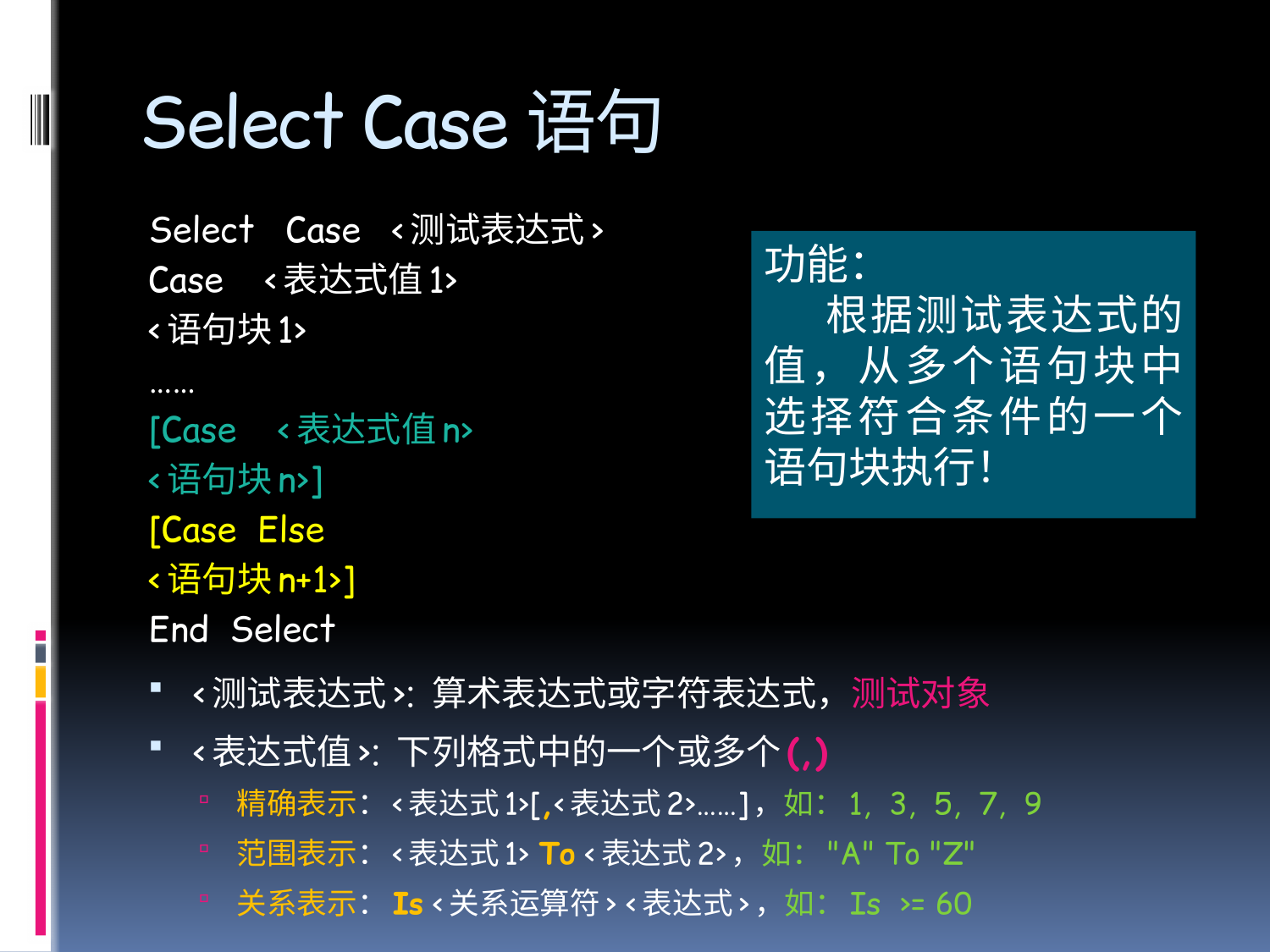

# Select Case语句
Select   Case   <测试表达式>
	Case    <表达式值1>
		<语句块1>
	……
	[Case    <表达式值n>
		<语句块n>]
	[Case  Else
		<语句块n+1>]
End  Select
<测试表达式>: 算术表达式或字符表达式，测试对象
<表达式值>: 下列格式中的一个或多个(,)
精确表示：<表达式1>[,<表达式2>……]，如：1,  3,  5,  7,  9
范围表示：<表达式1> To <表达式2>，如："A" To "Z"
关系表示：Is <关系运算符> <表达式>，如：Is  >= 60
功能：
    根据测试表达式的值，从多个语句块中选择符合条件的一个语句块执行！